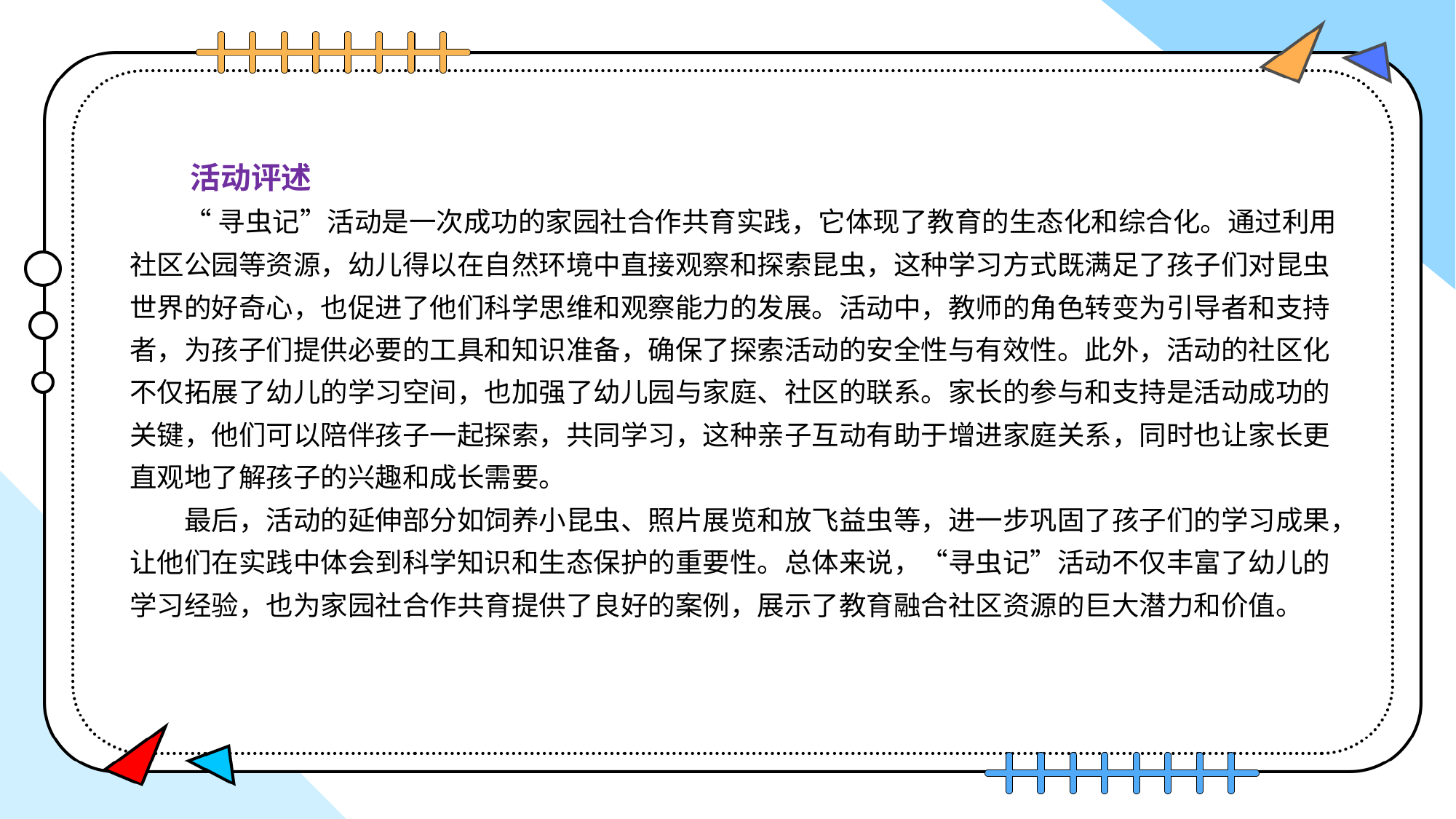

活动评述
“寻虫记”活动是一次成功的家园社合作共育实践，它体现了教育的生态化和综合化。通过利用社区公园等资源，幼儿得以在自然环境中直接观察和探索昆虫，这种学习方式既满足了孩子们对昆虫世界的好奇心，也促进了他们科学思维和观察能力的发展。活动中，教师的角色转变为引导者和支持者，为孩子们提供必要的工具和知识准备，确保了探索活动的安全性与有效性。此外，活动的社区化不仅拓展了幼儿的学习空间，也加强了幼儿园与家庭、社区的联系。家长的参与和支持是活动成功的关键，他们可以陪伴孩子一起探索，共同学习，这种亲子互动有助于增进家庭关系，同时也让家长更直观地了解孩子的兴趣和成长需要。
最后，活动的延伸部分如饲养小昆虫、照片展览和放飞益虫等，进一步巩固了孩子们的学习成果，让他们在实践中体会到科学知识和生态保护的重要性。总体来说，“寻虫记”活动不仅丰富了幼儿的学习经验，也为家园社合作共育提供了良好的案例，展示了教育融合社区资源的巨大潜力和价值。